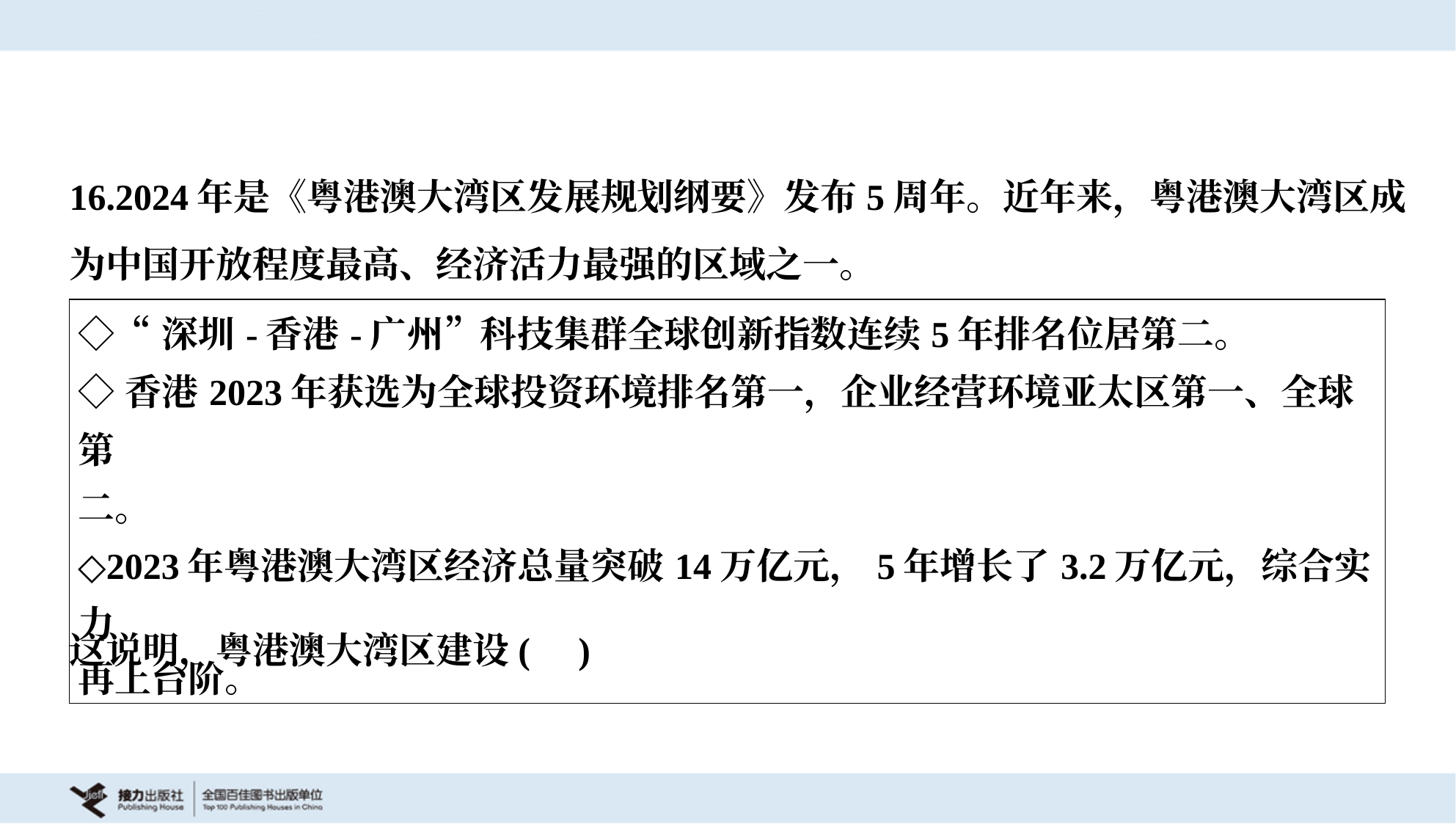

16.2024年是《粤港澳大湾区发展规划纲要》发布5周年。近年来，粤港澳大湾区成
为中国开放程度最高、经济活力最强的区域之一。
| ◇“深圳-香港-广州”科技集群全球创新指数连续5年排名位居第二。 ◇香港2023年获选为全球投资环境排名第一，企业经营环境亚太区第一、全球第 二。 ◇2023年粤港澳大湾区经济总量突破14万亿元，5年增长了3.2万亿元，综合实力 再上台阶。 |
| --- |
这说明，粤港澳大湾区建设(     )